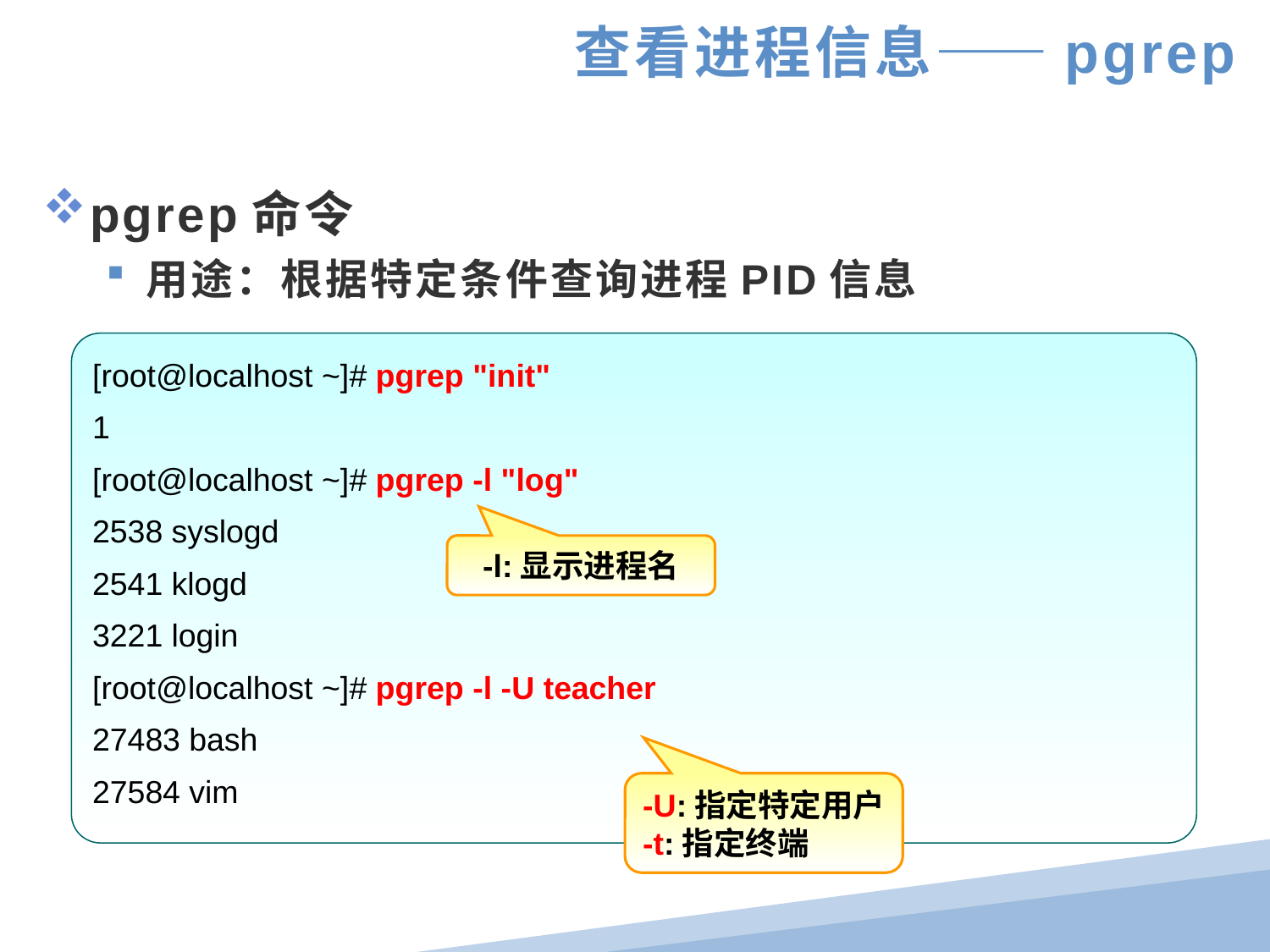

查看进程信息——pgrep
pgrep命令
用途：根据特定条件查询进程PID信息

[root@localhost ~]# pgrep "init"
1
[root@localhost ~]# pgrep -l "log"
2538 syslogd
2541 klogd
3221 login
[root@localhost ~]# pgrep -l -U teacher
27483 bash
27584 vim
-l:显示进程名

-U:指定特定用户
-t:指定终端